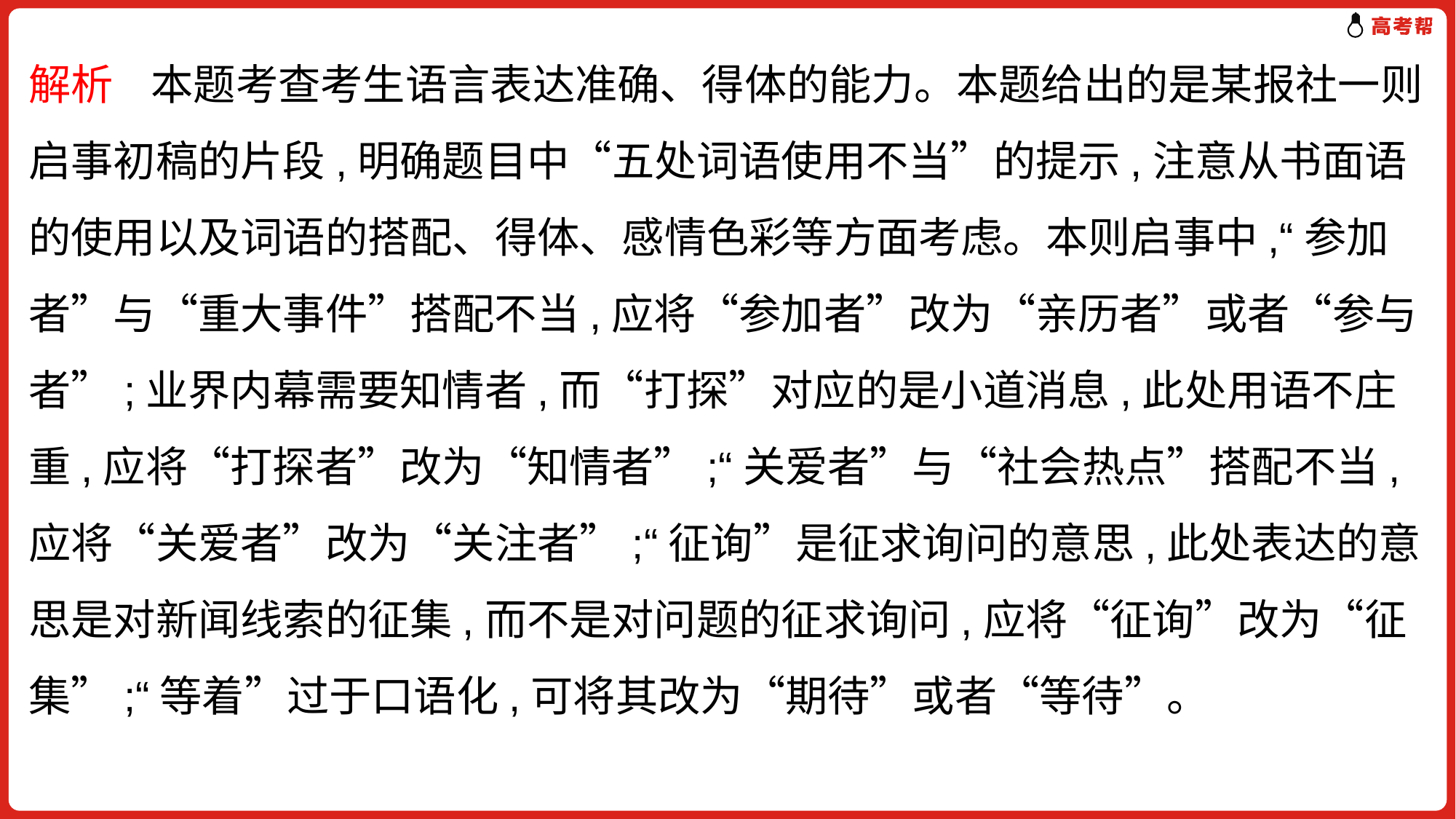

解析    本题考查考生语言表达准确、得体的能力。本题给出的是某报社一则启事初稿的片段,明确题目中“五处词语使用不当”的提示,注意从书面语的使用以及词语的搭配、得体、感情色彩等方面考虑。本则启事中,“参加者”与“重大事件”搭配不当,应将“参加者”改为“亲历者”或者“参与者”;业界内幕需要知情者,而“打探”对应的是小道消息,此处用语不庄重,应将“打探者”改为“知情者”;“关爱者”与“社会热点”搭配不当,应将“关爱者”改为“关注者”;“征询”是征求询问的意思,此处表达的意思是对新闻线索的征集,而不是对问题的征求询问,应将“征询”改为“征集”;“等着”过于口语化,可将其改为“期待”或者“等待”。